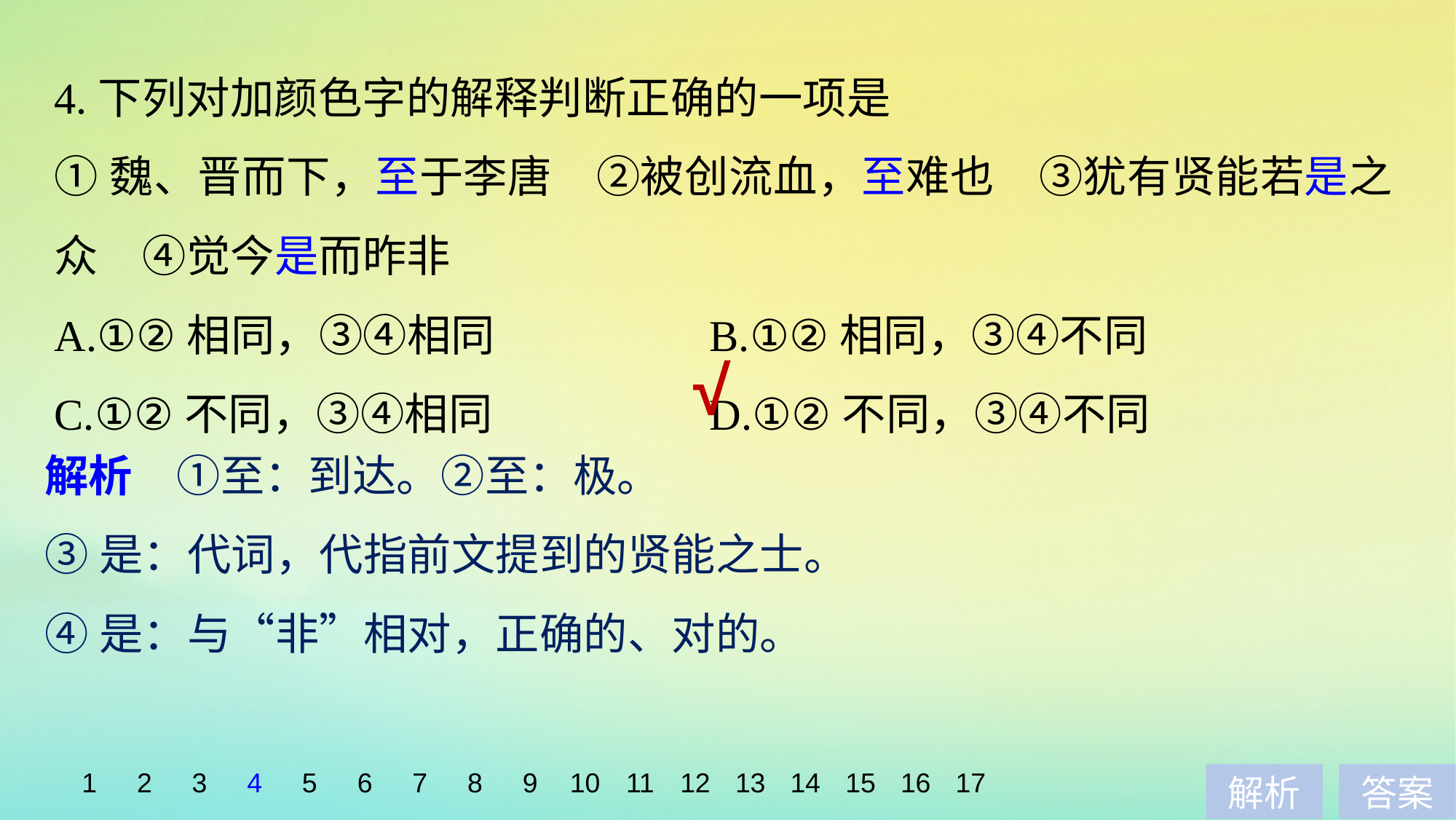

4.下列对加颜色字的解释判断正确的一项是
①魏、晋而下，至于李唐　②被创流血，至难也　③犹有贤能若是之众　④觉今是而昨非
A.①②相同，③④相同  		B.①②相同，③④不同
C.①②不同，③④相同  		D.①②不同，③④不同
√
解析　①至：到达。②至：极。
③是：代词，代指前文提到的贤能之士。
④是：与“非”相对，正确的、对的。
1
2
3
4
5
6
7
8
9
10
11
12
13
14
15
16
17
解析
答案